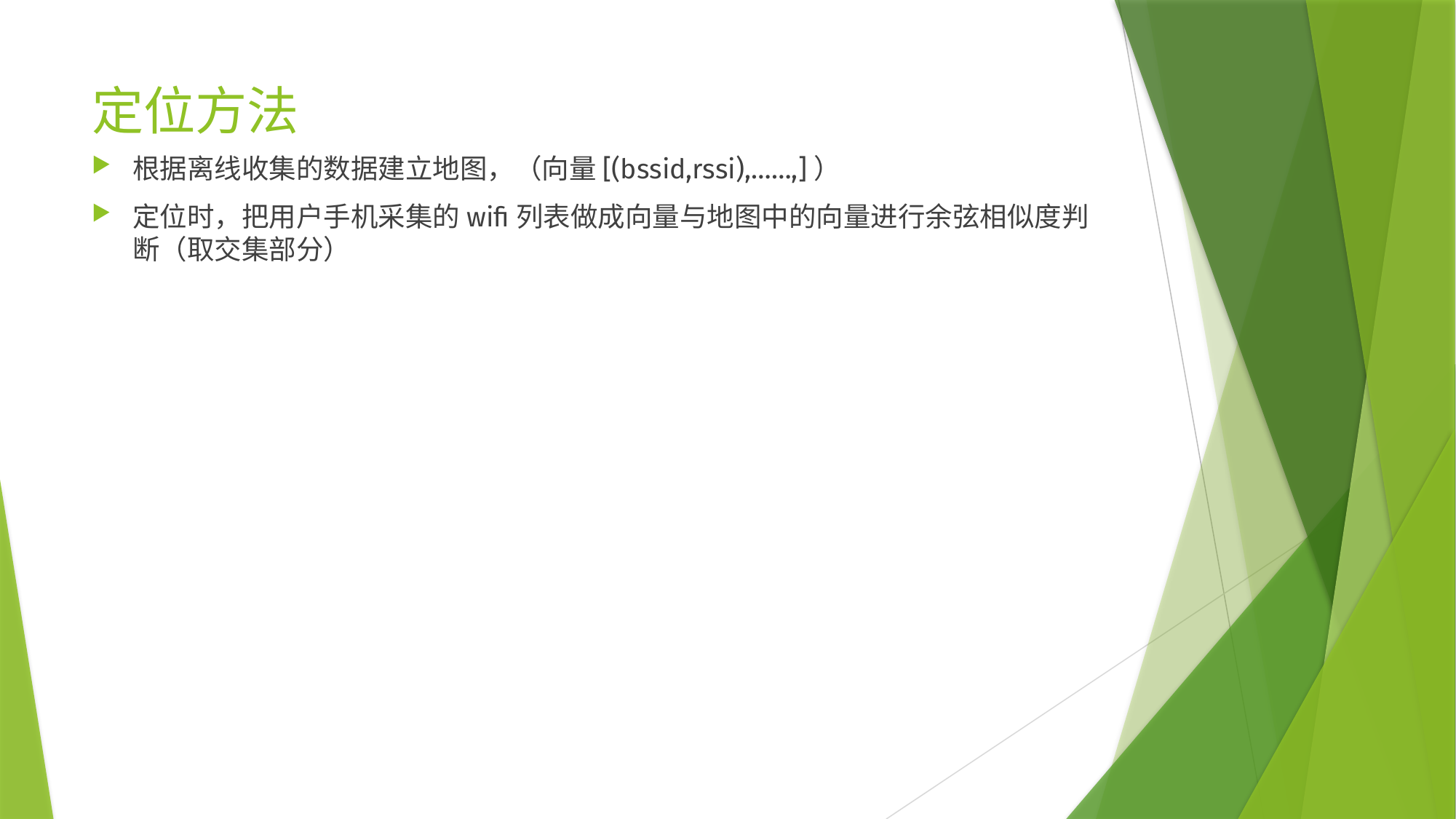

# 定位方法
根据离线收集的数据建立地图，（向量[(bssid,rssi),……,]）
定位时，把用户手机采集的wifi列表做成向量与地图中的向量进行余弦相似度判断（取交集部分）